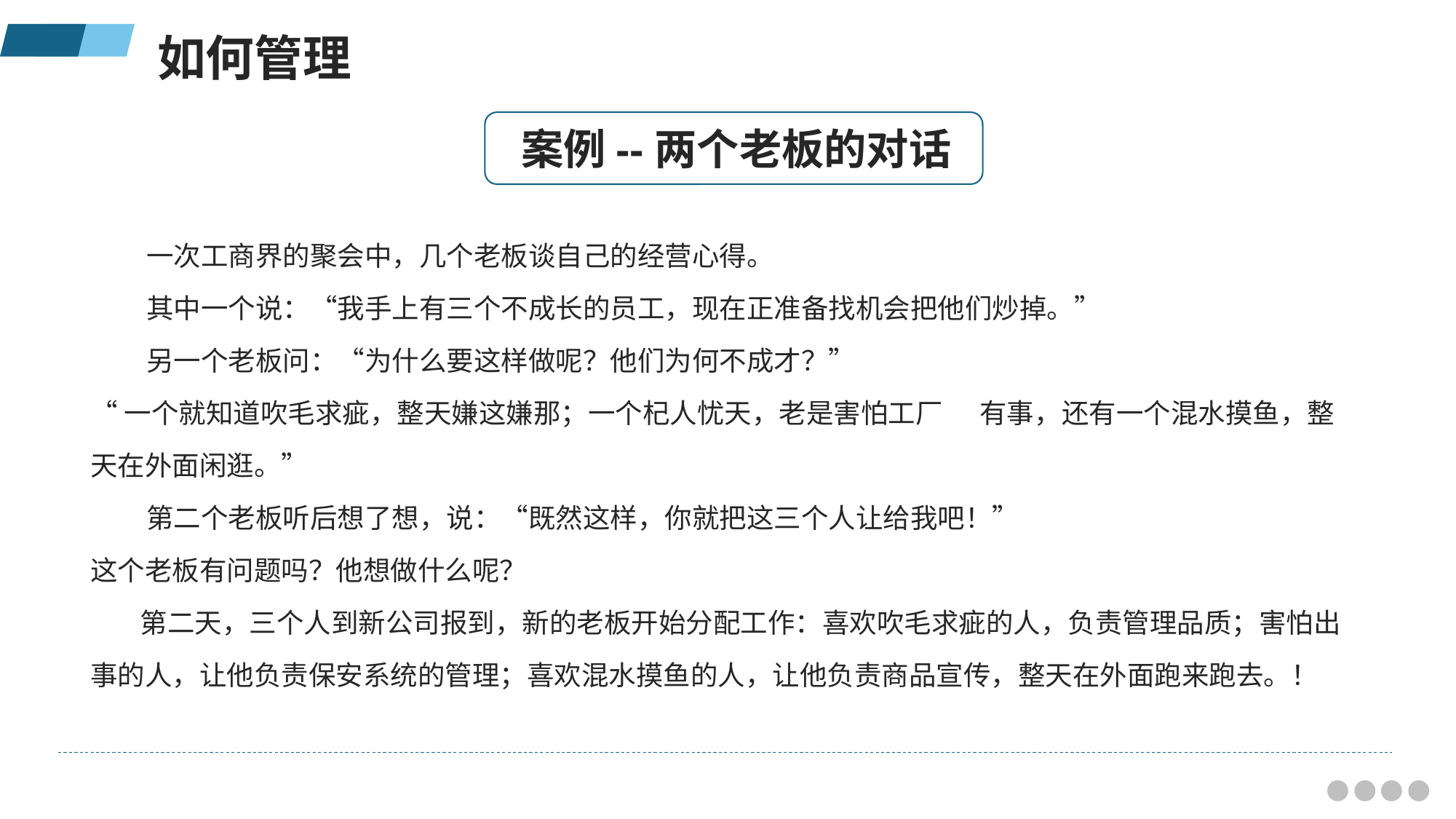

如何管理

案例--两个老板的对话
        一次工商界的聚会中，几个老板谈自己的经营心得。
        其中一个说：“我手上有三个不成长的员工，现在正准备找机会把他们炒掉。”
        另一个老板问：“为什么要这样做呢？他们为何不成才？”
“一个就知道吹毛求疵，整天嫌这嫌那；一个杞人忧天，老是害怕工厂      有事，还有一个混水摸鱼，整天在外面闲逛。”
        第二个老板听后想了想，说：“既然这样，你就把这三个人让给我吧！”
这个老板有问题吗？他想做什么呢？
       第二天，三个人到新公司报到，新的老板开始分配工作：喜欢吹毛求疵的人，负责管理品质；害怕出事的人，让他负责保安系统的管理；喜欢混水摸鱼的人，让他负责商品宣传，整天在外面跑来跑去。！